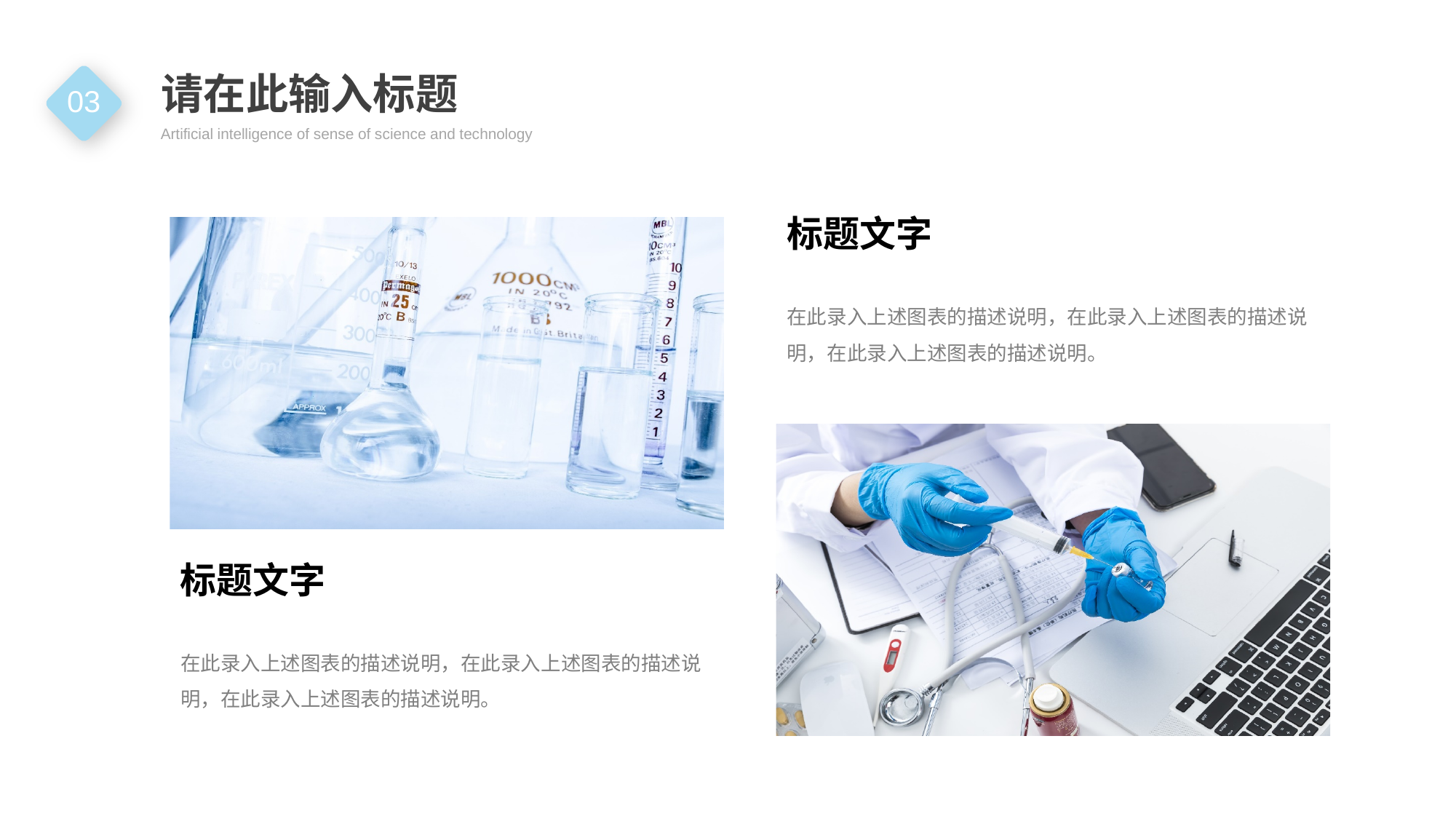

请在此输入标题
Artificial intelligence of sense of science and technology

03
标题文字

在此录入上述图表的描述说明，在此录入上述图表的描述说明，在此录入上述图表的描述说明。

标题文字
在此录入上述图表的描述说明，在此录入上述图表的描述说明，在此录入上述图表的描述说明。